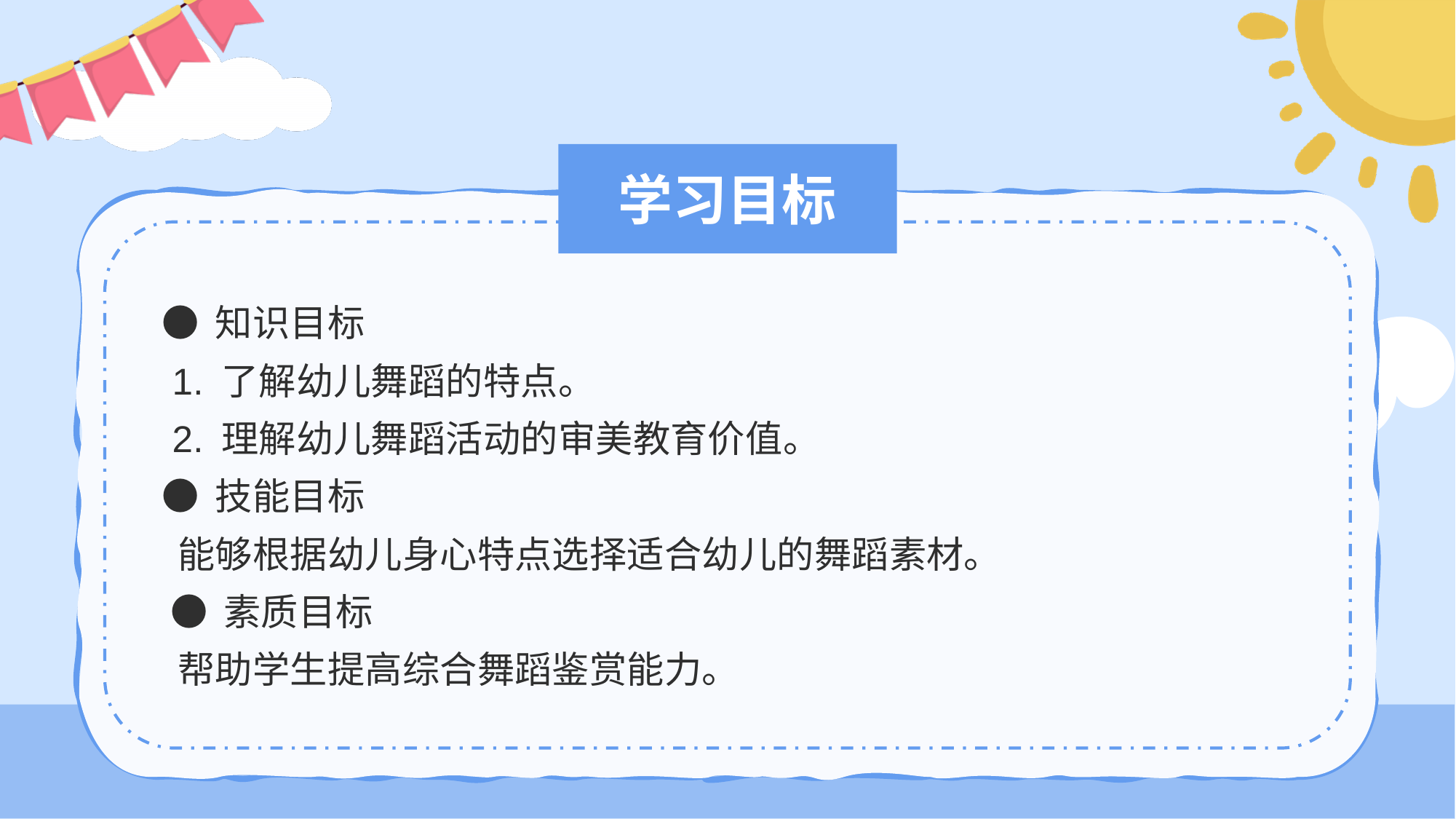

# 学习目标

● 知识目标
 1. 了解幼儿舞蹈的特点。
 2. 理解幼儿舞蹈活动的审美教育价值。
● 技能目标
 能够根据幼儿身心特点选择适合幼儿的舞蹈素材。
 ● 素质目标
 帮助学生提高综合舞蹈鉴赏能力。